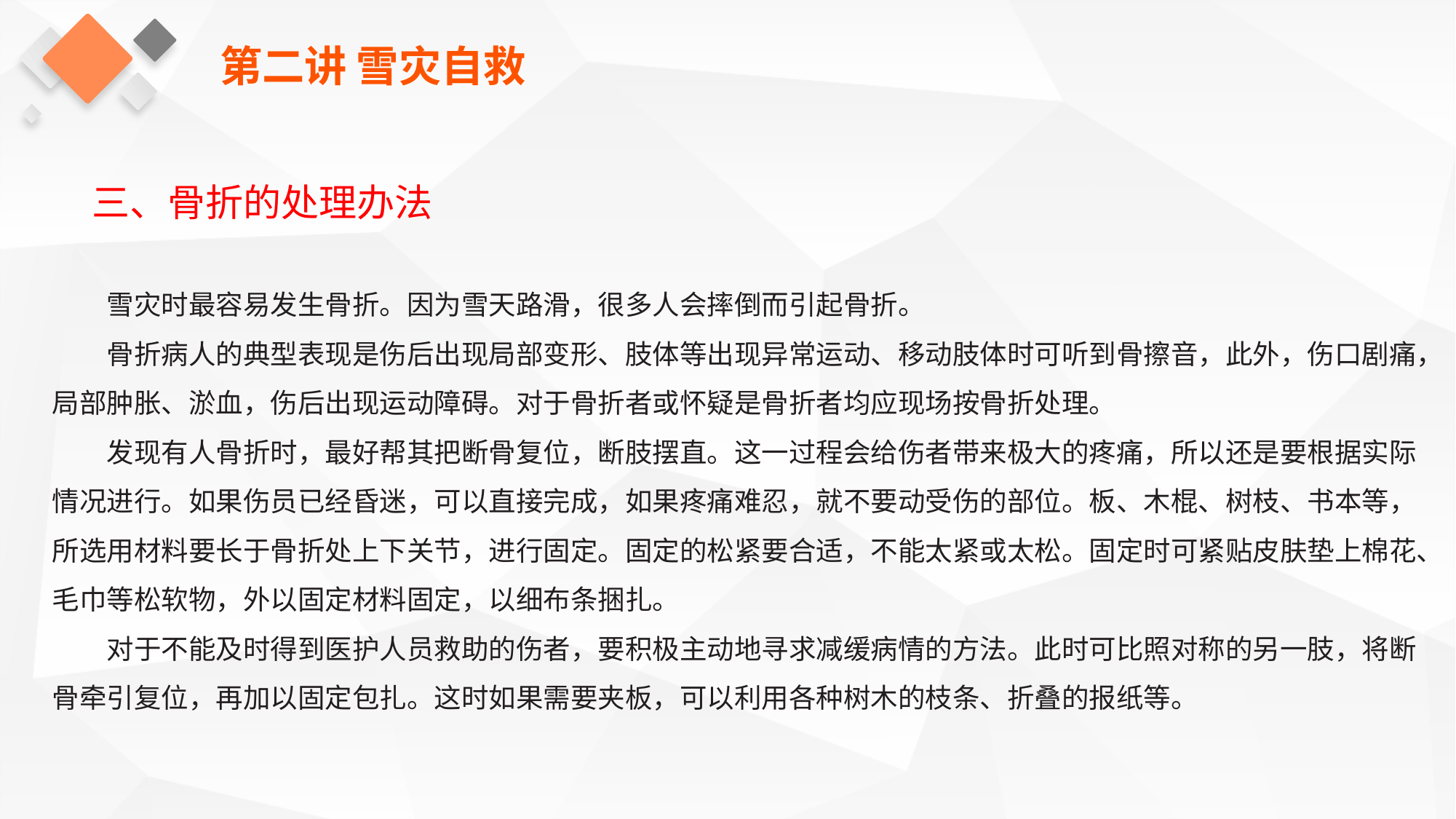

第二讲 雪灾自救

三、骨折的处理办法
雪灾时最容易发生骨折。因为雪天路滑，很多人会摔倒而引起骨折。
骨折病人的典型表现是伤后出现局部变形、肢体等出现异常运动、移动肢体时可听到骨擦音，此外，伤口剧痛，局部肿胀、淤血，伤后出现运动障碍。对于骨折者或怀疑是骨折者均应现场按骨折处理。
发现有人骨折时，最好帮其把断骨复位，断肢摆直。这一过程会给伤者带来极大的疼痛，所以还是要根据实际情况进行。如果伤员已经昏迷，可以直接完成，如果疼痛难忍，就不要动受伤的部位。板、木棍、树枝、书本等，所选用材料要长于骨折处上下关节，进行固定。固定的松紧要合适，不能太紧或太松。固定时可紧贴皮肤垫上棉花、毛巾等松软物，外以固定材料固定，以细布条捆扎。
对于不能及时得到医护人员救助的伤者，要积极主动地寻求减缓病情的方法。此时可比照对称的另一肢，将断骨牵引复位，再加以固定包扎。这时如果需要夹板，可以利用各种树木的枝条、折叠的报纸等。